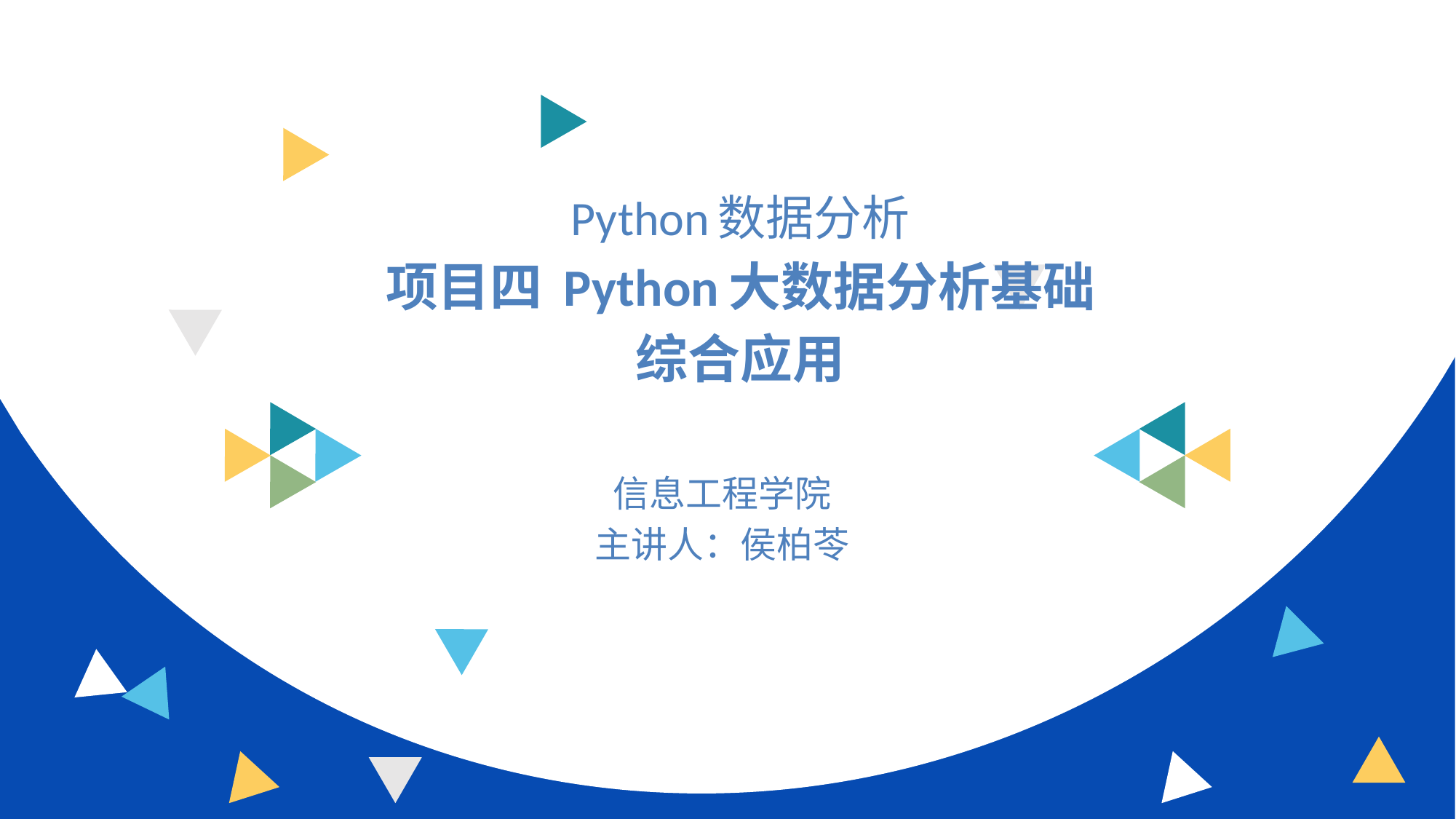

# Python数据分析 项目四 Python大数据分析基础 综合应用
信息工程学院
主讲人：侯柏苓